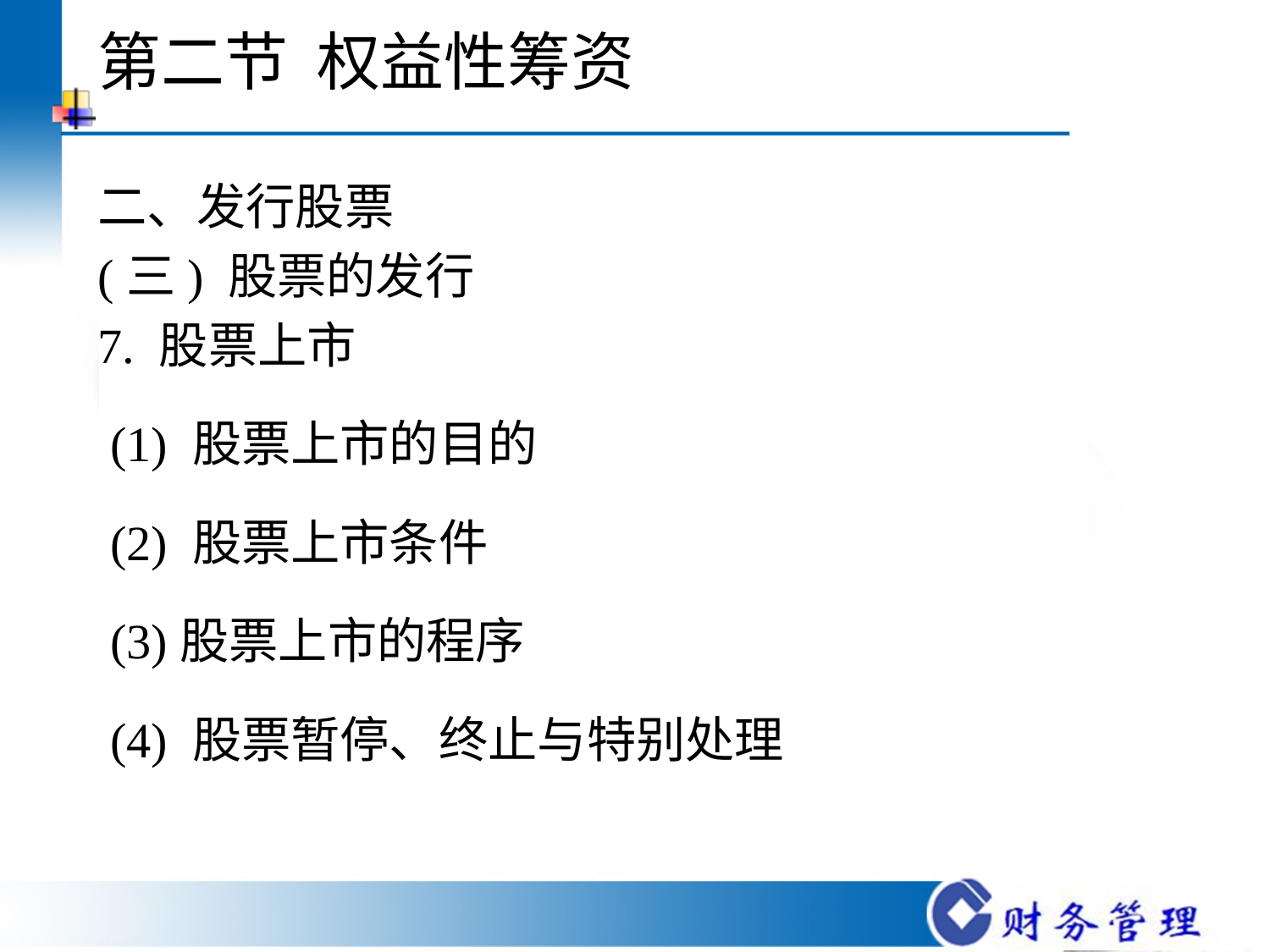

# 第二节  权益性筹资
二、发行股票
(三) 股票的发行
7. 股票上市
 (1) 股票上市的目的
 (2) 股票上市条件
 (3)股票上市的程序
 (4) 股票暂停、终止与特别处理
23